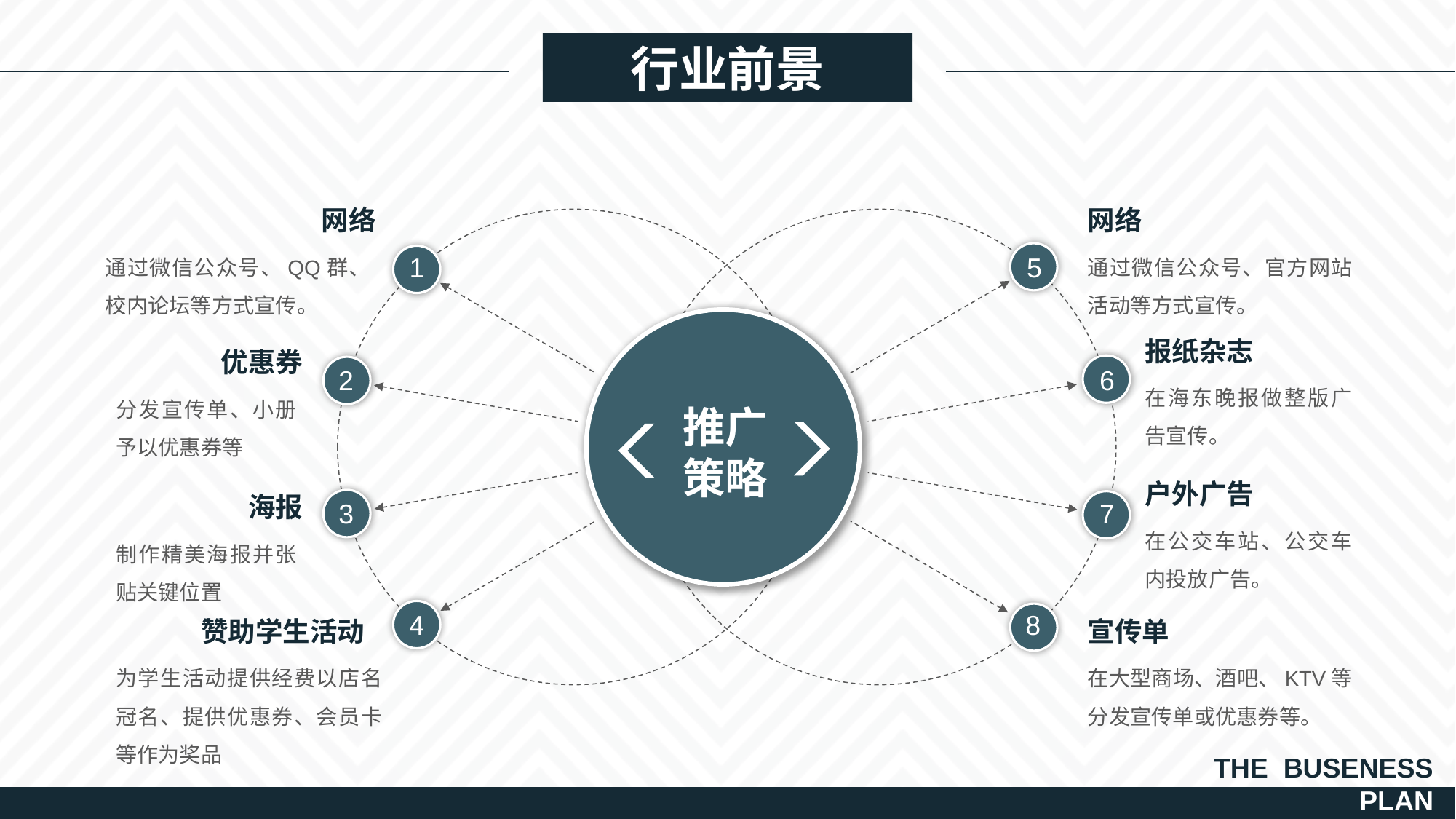

行业前景
网络
网络

通过微信公众号、QQ群、校内论坛等方式宣传。
通过微信公众号、官方网站活动等方式宣传。

5
1

报纸杂志
优惠券

6

2
在海东晚报做整版广告宣传。
分发宣传单、小册予以优惠券等

推广策略

户外广告

海报

3

7
在公交车站、公交车内投放广告。

制作精美海报并张贴关键位置

4
8

赞助学生活动
宣传单
为学生活动提供经费以店名冠名、提供优惠券、会员卡等作为奖品
在大型商场、酒吧、KTV等分发宣传单或优惠券等。
THE  BUSENESS
PLAN